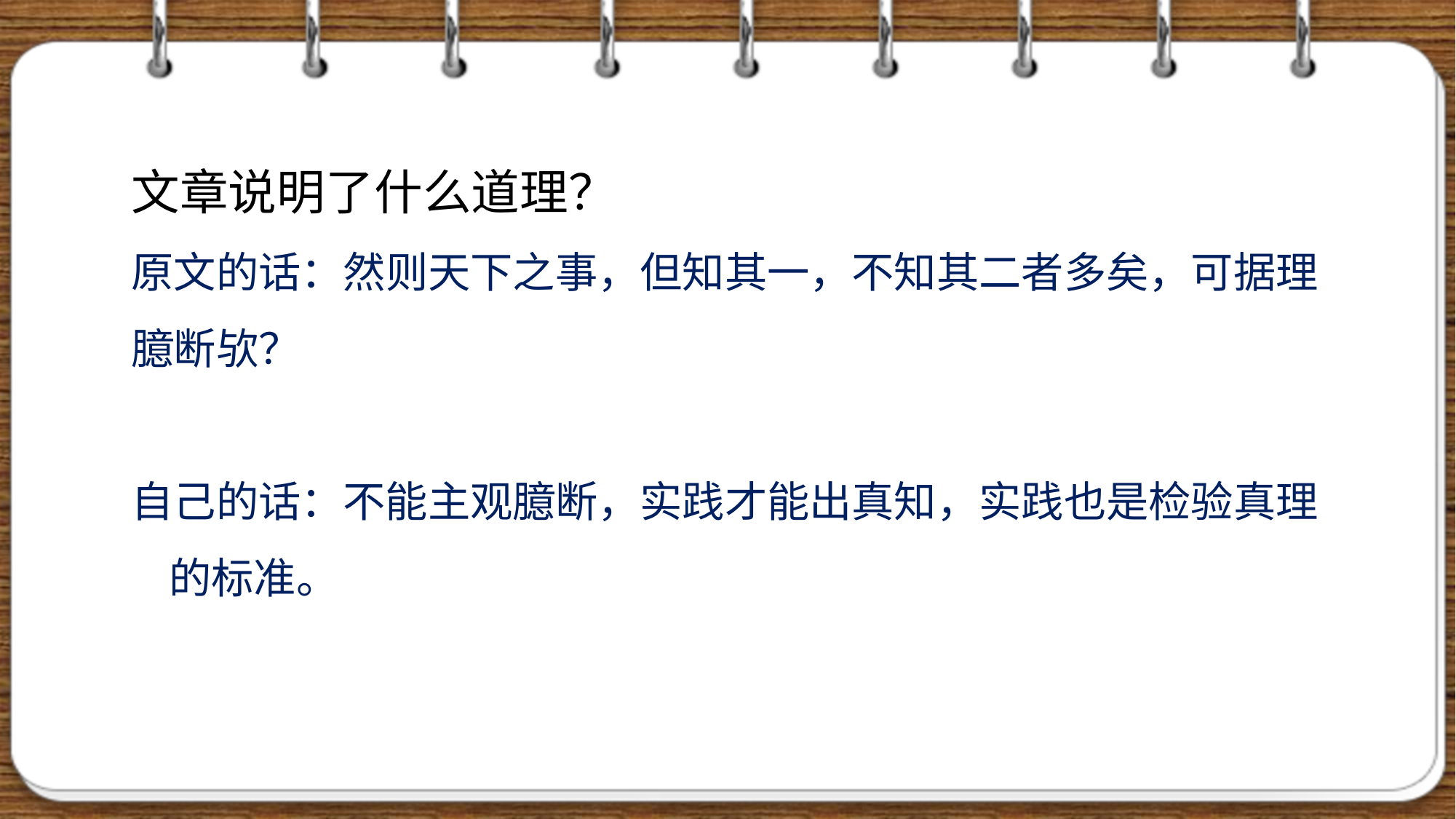

文章说明了什么道理？
原文的话：然则天下之事，但知其一，不知其二者多矣，可据理臆断欤？

自己的话：不能主观臆断，实践才能出真知，实践也是检验真理     的标准。